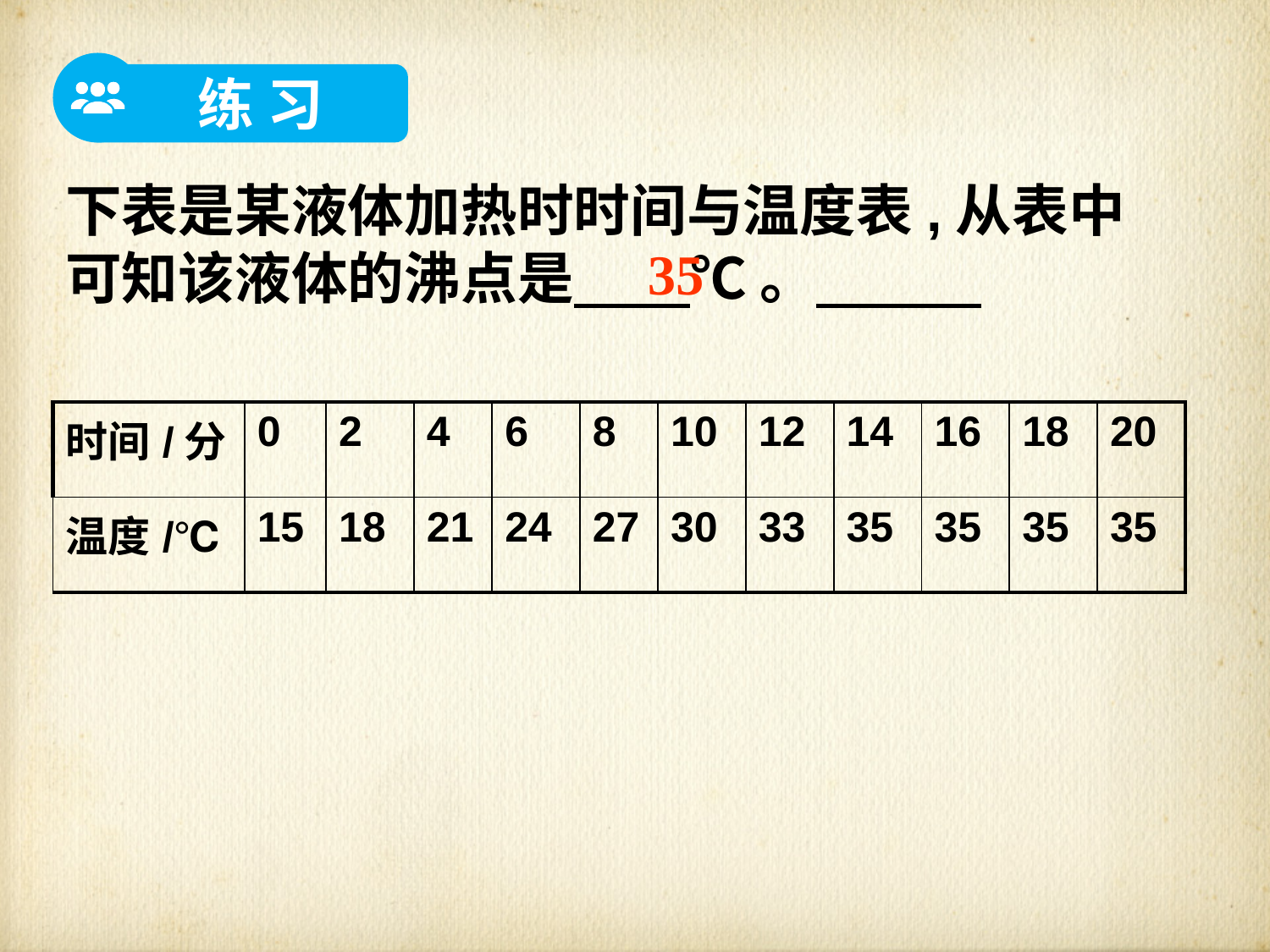

练 习

下表是某液体加热时时间与温度表,从表中可知该液体的沸点是         ℃ 。
35
| 时间/分 | 0 | 2 | 4 | 6 | 8 | 10 | 12 | 14 | 16 | 18 | 20 |
| --- | --- | --- | --- | --- | --- | --- | --- | --- | --- | --- | --- |
| 温度/℃ | 15 | 18 | 21 | 24 | 27 | 30 | 33 | 35 | 35 | 35 | 35 |